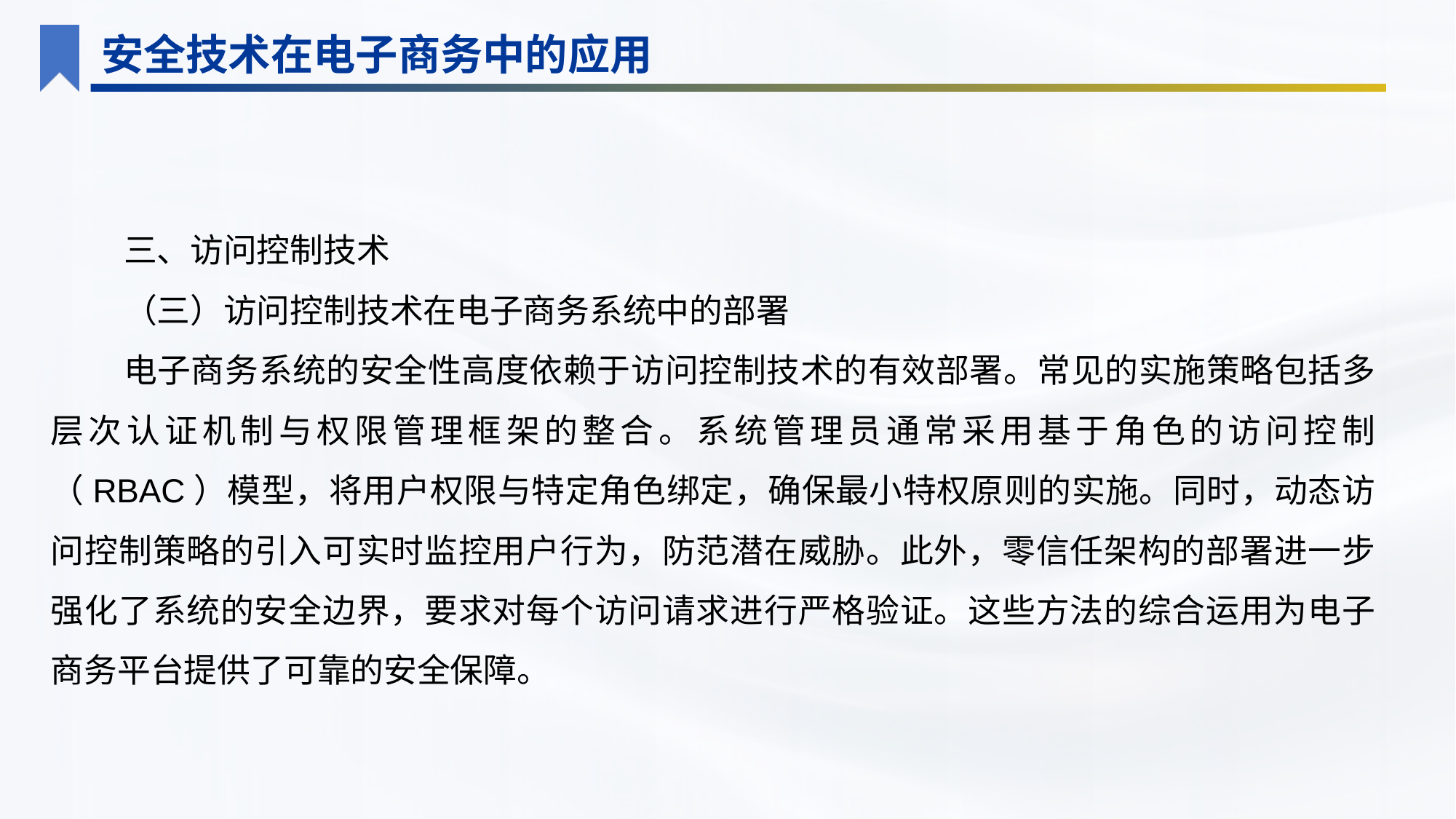

安全技术在电子商务中的应用
三、访问控制技术
（三）访问控制技术在电子商务系统中的部署
电子商务系统的安全性高度依赖于访问控制技术的有效部署。常见的实施策略包括多层次认证机制与权限管理框架的整合。系统管理员通常采用基于角色的访问控制（RBAC）模型，将用户权限与特定角色绑定，确保最小特权原则的实施。同时，动态访问控制策略的引入可实时监控用户行为，防范潜在威胁。此外，零信任架构的部署进一步强化了系统的安全边界，要求对每个访问请求进行严格验证。这些方法的综合运用为电子商务平台提供了可靠的安全保障。